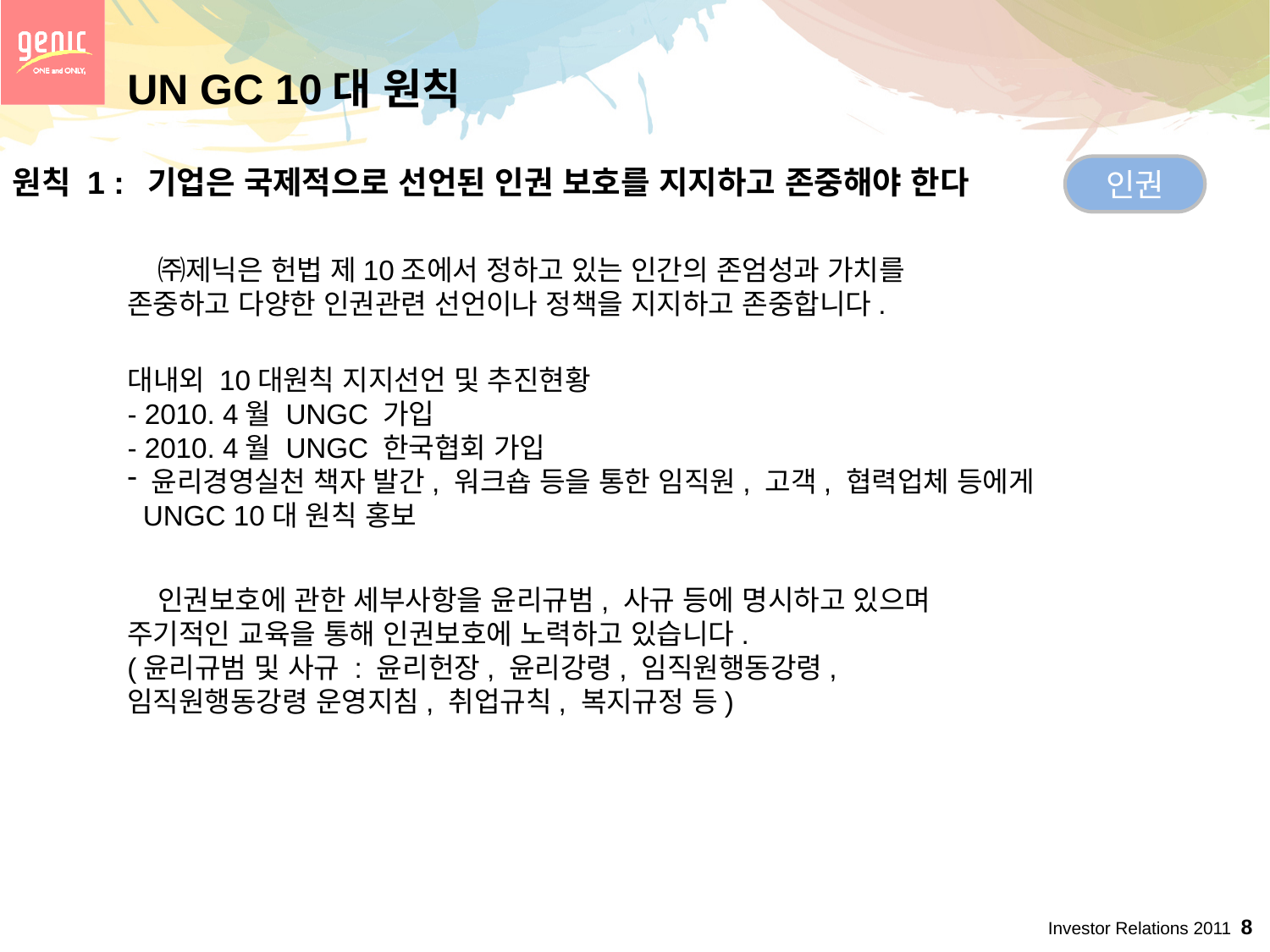

UN GC 10대 원칙
원칙 1 :
인권
기업은 국제적으로 선언된 인권 보호를 지지하고 존중해야 한다
   ㈜제닉은 헌법 제10조에서 정하고 있는 인간의 존엄성과 가치를
존중하고 다양한 인권관련 선언이나 정책을 지지하고 존중합니다.
대내외 10대원칙 지지선언 및 추진현황
- 2010. 4월 UNGC 가입
- 2010. 4월 UNGC 한국협회 가입
 윤리경영실천 책자 발간, 워크숍 등을 통한 임직원, 고객, 협력업체 등에게
  UNGC 10대 원칙 홍보
   인권보호에 관한 세부사항을 윤리규범, 사규 등에 명시하고 있으며
주기적인 교육을 통해 인권보호에 노력하고 있습니다.
(윤리규범 및 사규 : 윤리헌장, 윤리강령, 임직원행동강령,
임직원행동강령 운영지침, 취업규칙, 복지규정 등)